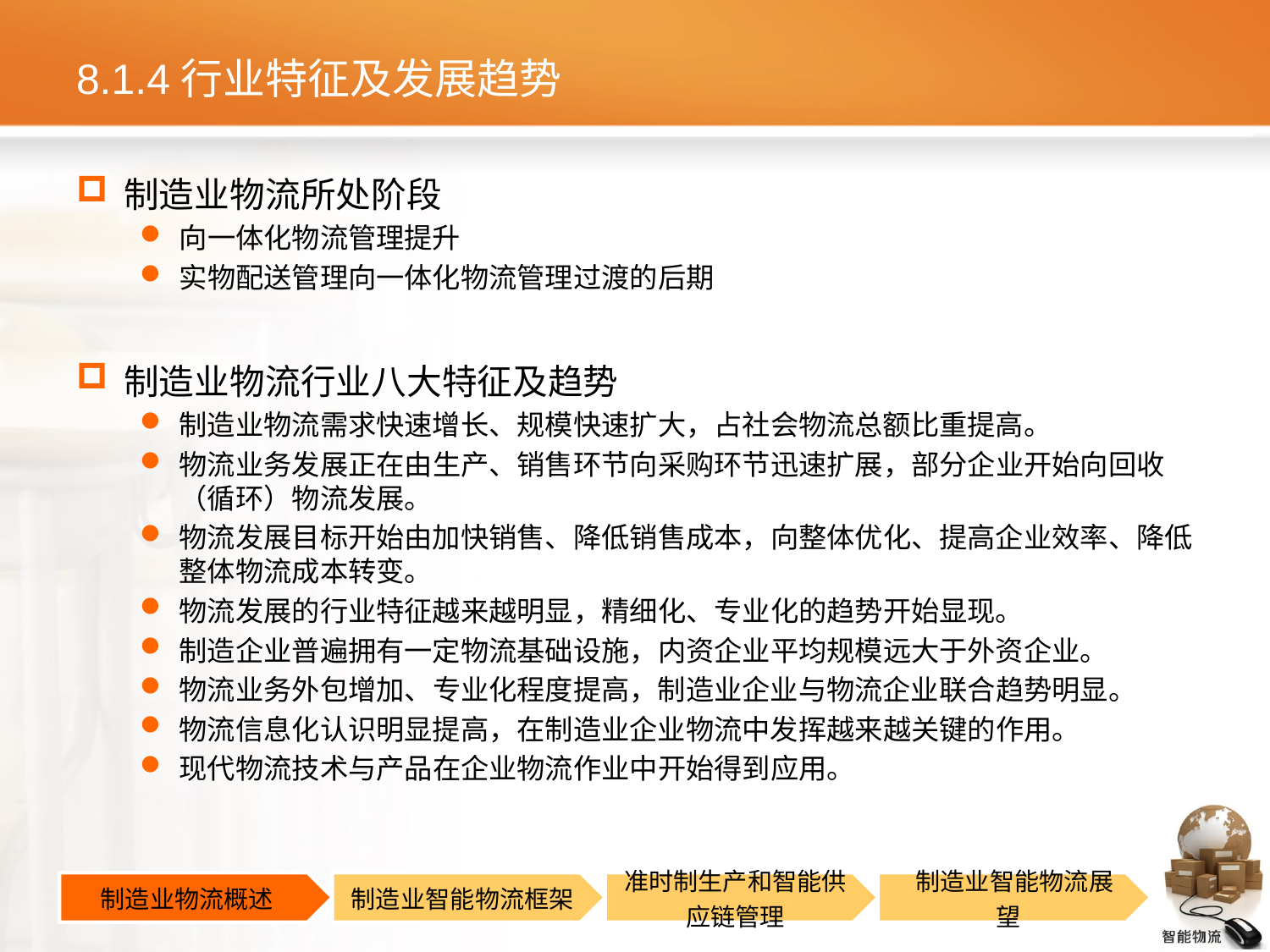

# 8.1.4行业特征及发展趋势
制造业物流所处阶段
向一体化物流管理提升
实物配送管理向一体化物流管理过渡的后期

制造业物流行业八大特征及趋势
制造业物流需求快速增长、规模快速扩大，占社会物流总额比重提高。
物流业务发展正在由生产、销售环节向采购环节迅速扩展，部分企业开始向回收（循环）物流发展。
物流发展目标开始由加快销售、降低销售成本，向整体优化、提高企业效率、降低整体物流成本转变。
物流发展的行业特征越来越明显，精细化、专业化的趋势开始显现。
制造企业普遍拥有一定物流基础设施，内资企业平均规模远大于外资企业。
物流业务外包增加、专业化程度提高，制造业企业与物流企业联合趋势明显。
物流信息化认识明显提高，在制造业企业物流中发挥越来越关键的作用。
现代物流技术与产品在企业物流作业中开始得到应用。